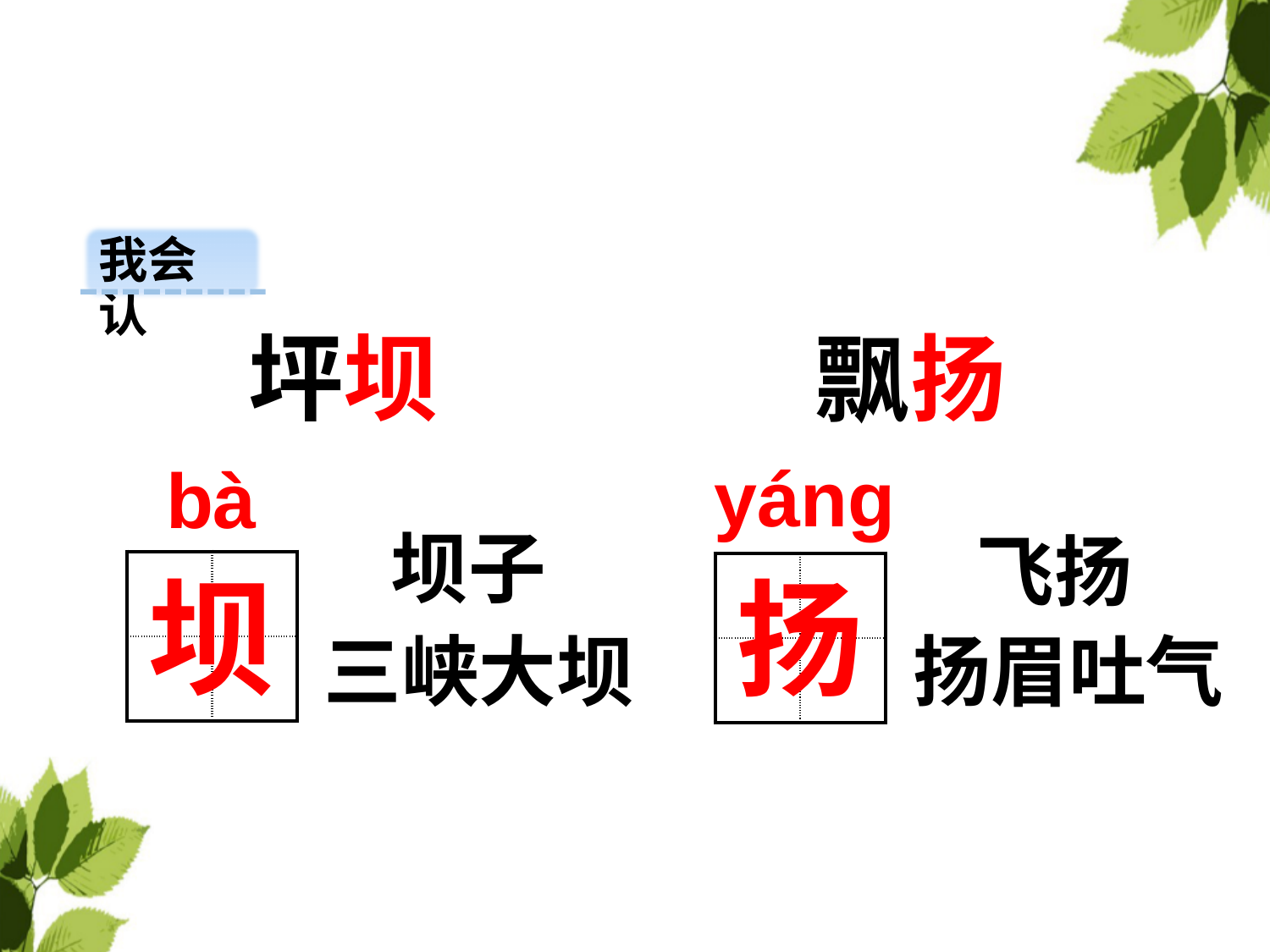

我会认

坪坝
飘扬
yáng
bà
坝子
飞扬
|  |  |
| --- | --- |
|  |  |
坝
|  |  |
| --- | --- |
|  |  |
扬
三峡大坝
扬眉吐气